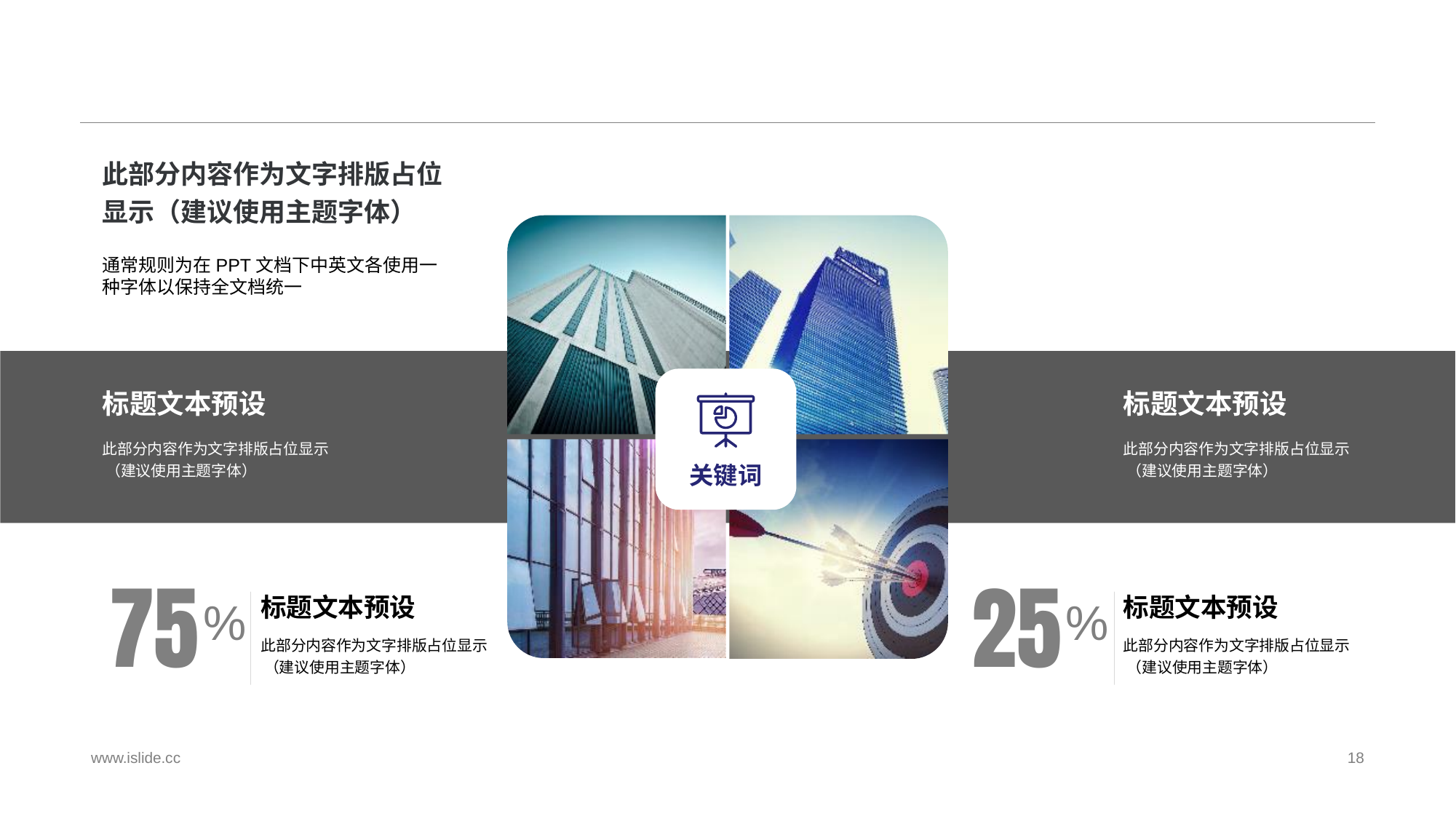

#
此部分内容作为文字排版占位显示（建议使用主题字体）

通常规则为在PPT文档下中英文各使用一种字体以保持全文档统一

标题文本预设
标题文本预设

关键词
此部分内容作为文字排版占位显示
 （建议使用主题字体）
此部分内容作为文字排版占位显示
 （建议使用主题字体）

75
25
标题文本预设
标题文本预设
%
%
此部分内容作为文字排版占位显示
 （建议使用主题字体）
此部分内容作为文字排版占位显示
 （建议使用主题字体）
www.islide.cc
18